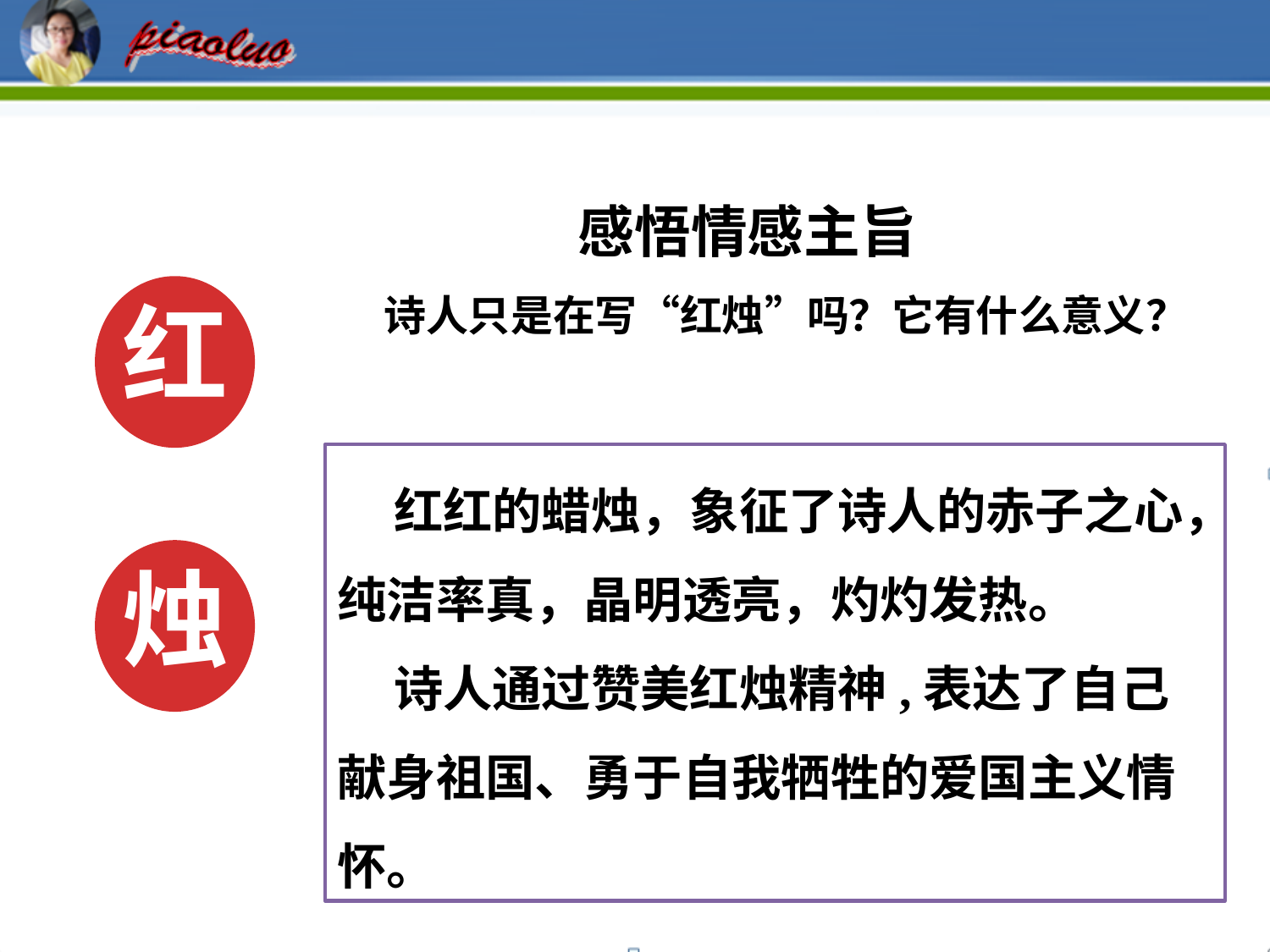

感悟情感主旨
诗人只是在写“红烛”吗？它有什么意义？

红
    红红的蜡烛，象征了诗人的赤子之心，纯洁率真，晶明透亮，灼灼发热。
    诗人通过赞美红烛精神,表达了自己献身祖国、勇于自我牺牲的爱国主义情怀。

烛